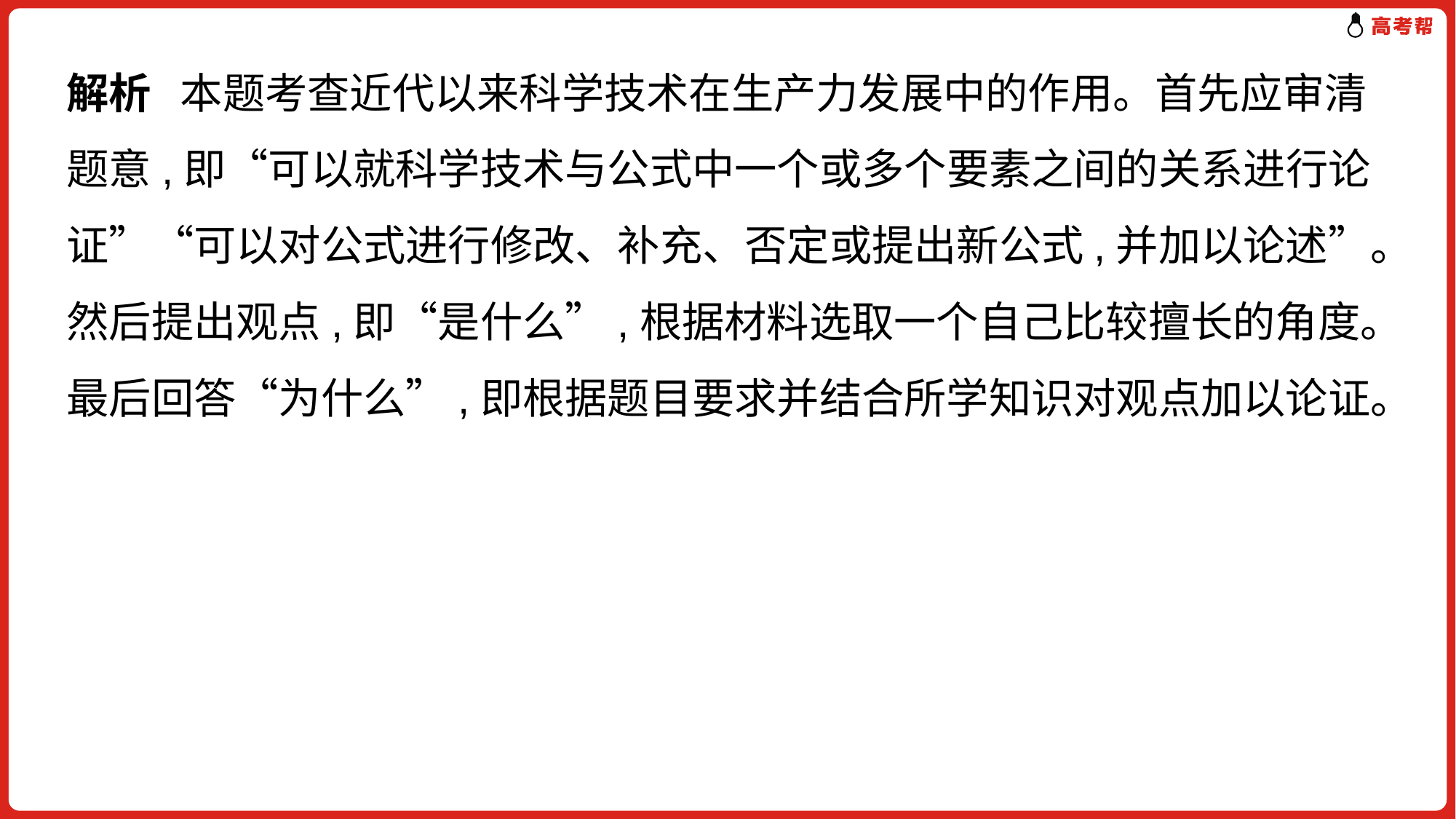

解析   本题考查近代以来科学技术在生产力发展中的作用。首先应审清题意,即“可以就科学技术与公式中一个或多个要素之间的关系进行论证”“可以对公式进行修改、补充、否定或提出新公式,并加以论述”。然后提出观点,即“是什么”,根据材料选取一个自己比较擅长的角度。最后回答“为什么”,即根据题目要求并结合所学知识对观点加以论证。